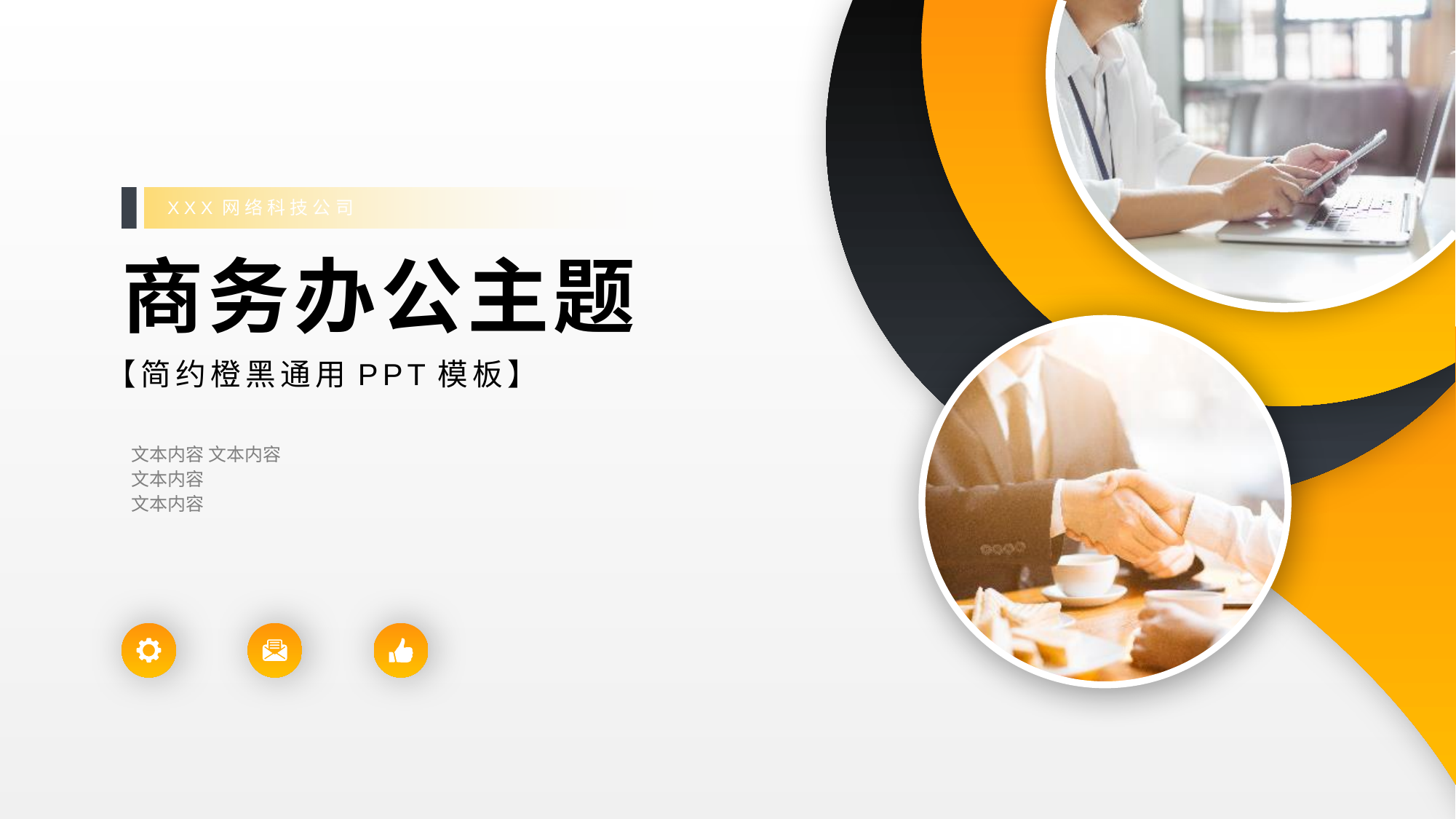

XXX网络科技公司
商务办公主题

【简约橙黑通用PPT模板】
 文本内容 文本内容
 文本内容
 文本内容